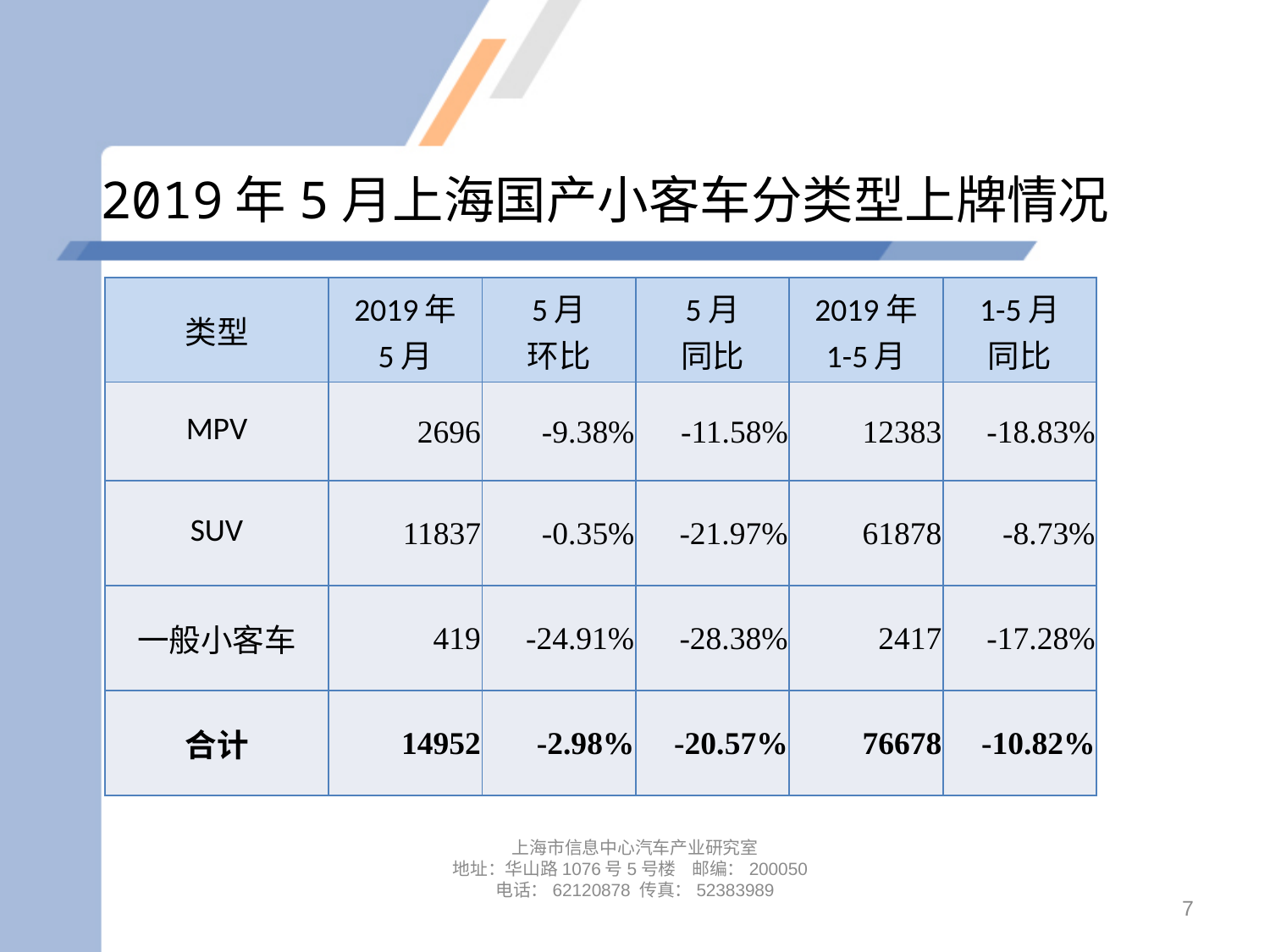

# 2019年5月上海国产小客车分类型上牌情况
| 类型 | 2019年 5月 | 5月 环比 | 5月 同比 | 2019年 1-5月 | 1-5月 同比 |
| --- | --- | --- | --- | --- | --- |
| MPV | 2696 | -9.38% | -11.58% | 12383 | -18.83% |
| SUV | 11837 | -0.35% | -21.97% | 61878 | -8.73% |
| 一般小客车 | 419 | -24.91% | -28.38% | 2417 | -17.28% |
| 合计 | 14952 | -2.98% | -20.57% | 76678 | -10.82% |
上海市信息中心汽车产业研究室
地址：华山路1076号5号楼    邮编：200050
电话：62120878 传真：52383989

7